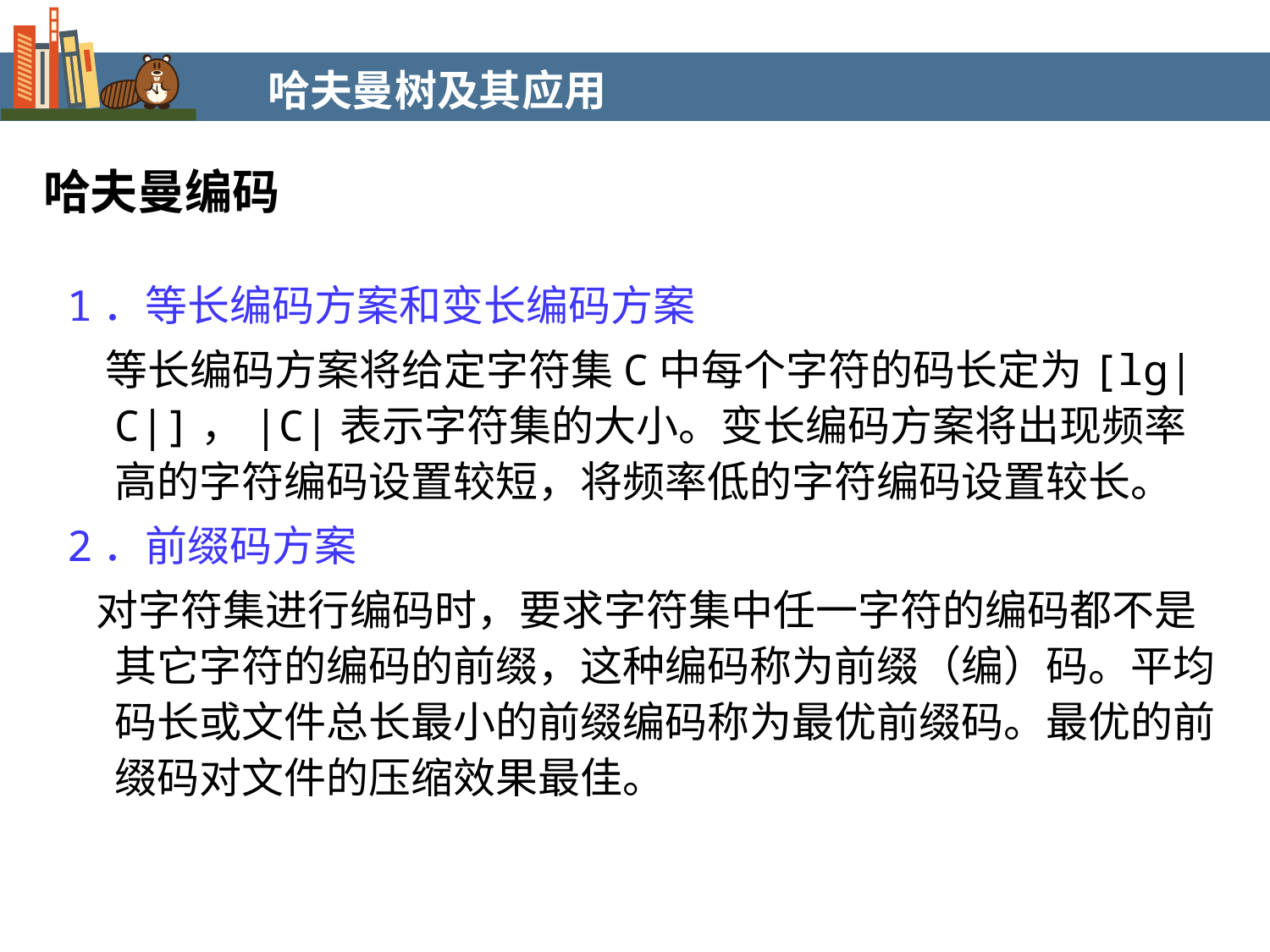

哈夫曼树及其应用
哈夫曼编码

1．等长编码方案和变长编码方案
   等长编码方案将给定字符集C中每个字符的码长定为[lg|C|]，|C|表示字符集的大小。变长编码方案将出现频率高的字符编码设置较短，将频率低的字符编码设置较长。
2．前缀码方案
  对字符集进行编码时，要求字符集中任一字符的编码都不是其它字符的编码的前缀，这种编码称为前缀（编）码。平均码长或文件总长最小的前缀编码称为最优前缀码。最优的前缀码对文件的压缩效果最佳。